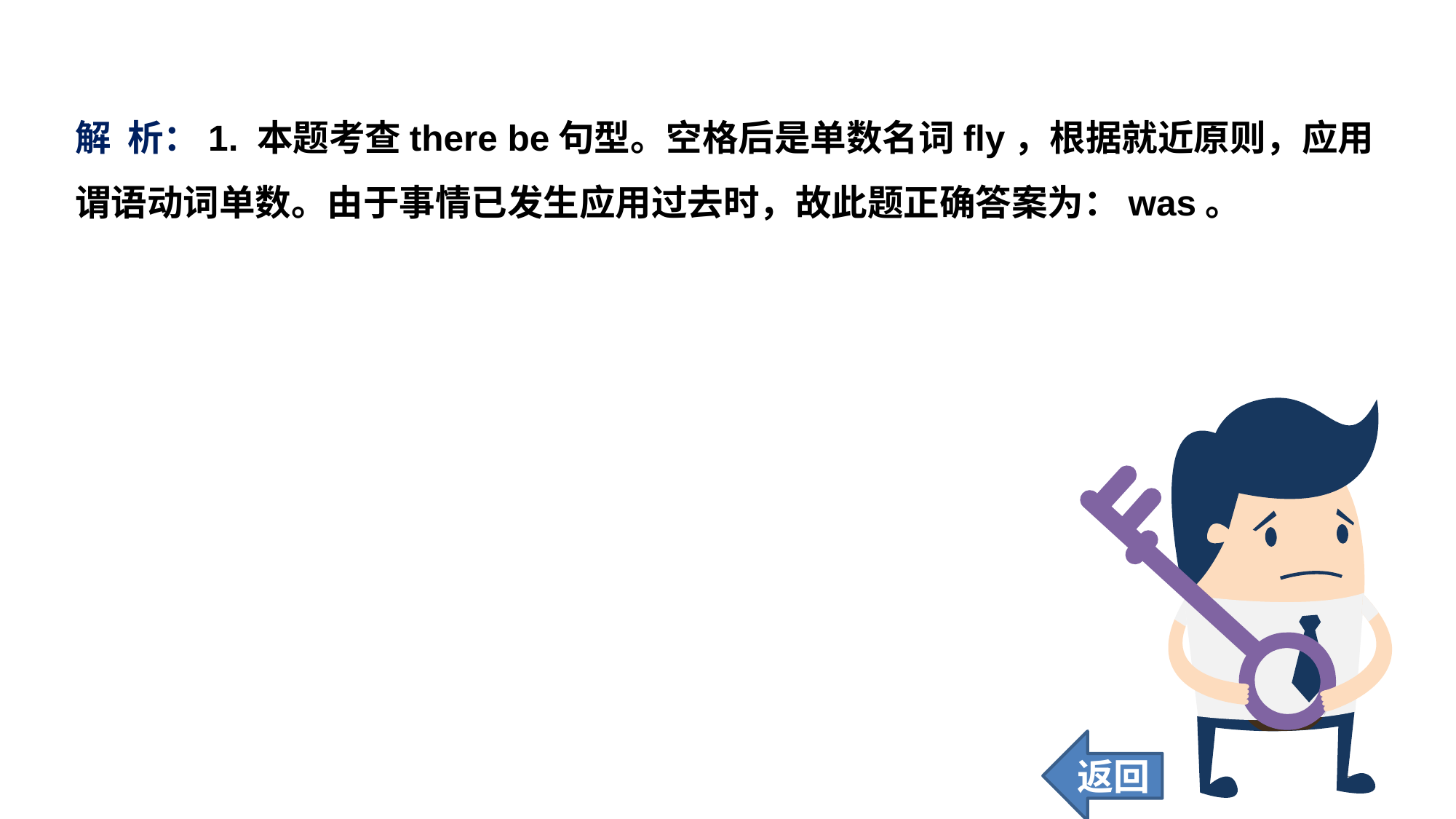

解  析：1. 本题考查there be句型。空格后是单数名词fly，根据就近原则，应用谓语动词单数。由于事情已发生应用过去时，故此题正确答案为：was。

返回
207